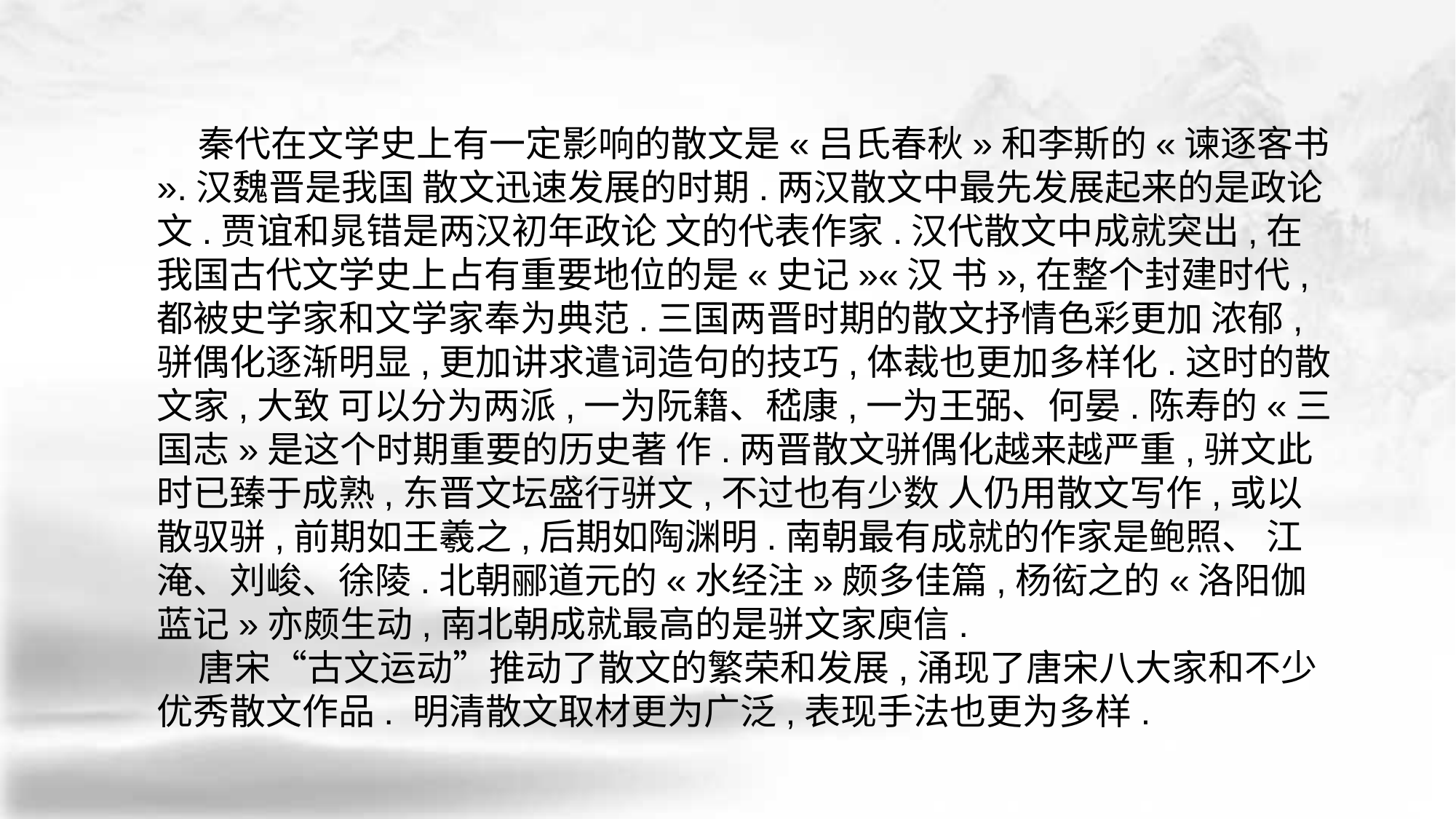

秦代在文学史上有一定影响的散文是«吕氏春秋»和李斯的«谏逐客书».汉魏晋是我国 散文迅速发展的时期.两汉散文中最先发展起来的是政论文.贾谊和晁错是两汉初年政论 文的代表作家.汉代散文中成就突出,在我国古代文学史上占有重要地位的是«史记»«汉 书»,在整个封建时代,都被史学家和文学家奉为典范.三国两晋时期的散文抒情色彩更加 浓郁,骈偶化逐渐明显,更加讲求遣词造句的技巧,体裁也更加多样化.这时的散文家,大致 可以分为两派,一为阮籍、嵇康,一为王弼、何晏.陈寿的«三国志»是这个时期重要的历史著 作.两晋散文骈偶化越来越严重,骈文此时已臻于成熟,东晋文坛盛行骈文,不过也有少数 人仍用散文写作,或以散驭骈,前期如王羲之,后期如陶渊明.南朝最有成就的作家是鲍照、 江淹、刘峻、徐陵.北朝郦道元的«水经注»颇多佳篇,杨衒之的«洛阳伽蓝记»亦颇生动,南北朝成就最高的是骈文家庾信.
    唐宋“古文运动”推动了散文的繁荣和发展,涌现了唐宋八大家和不少优秀散文作品. 明清散文取材更为广泛,表现手法也更为多样.